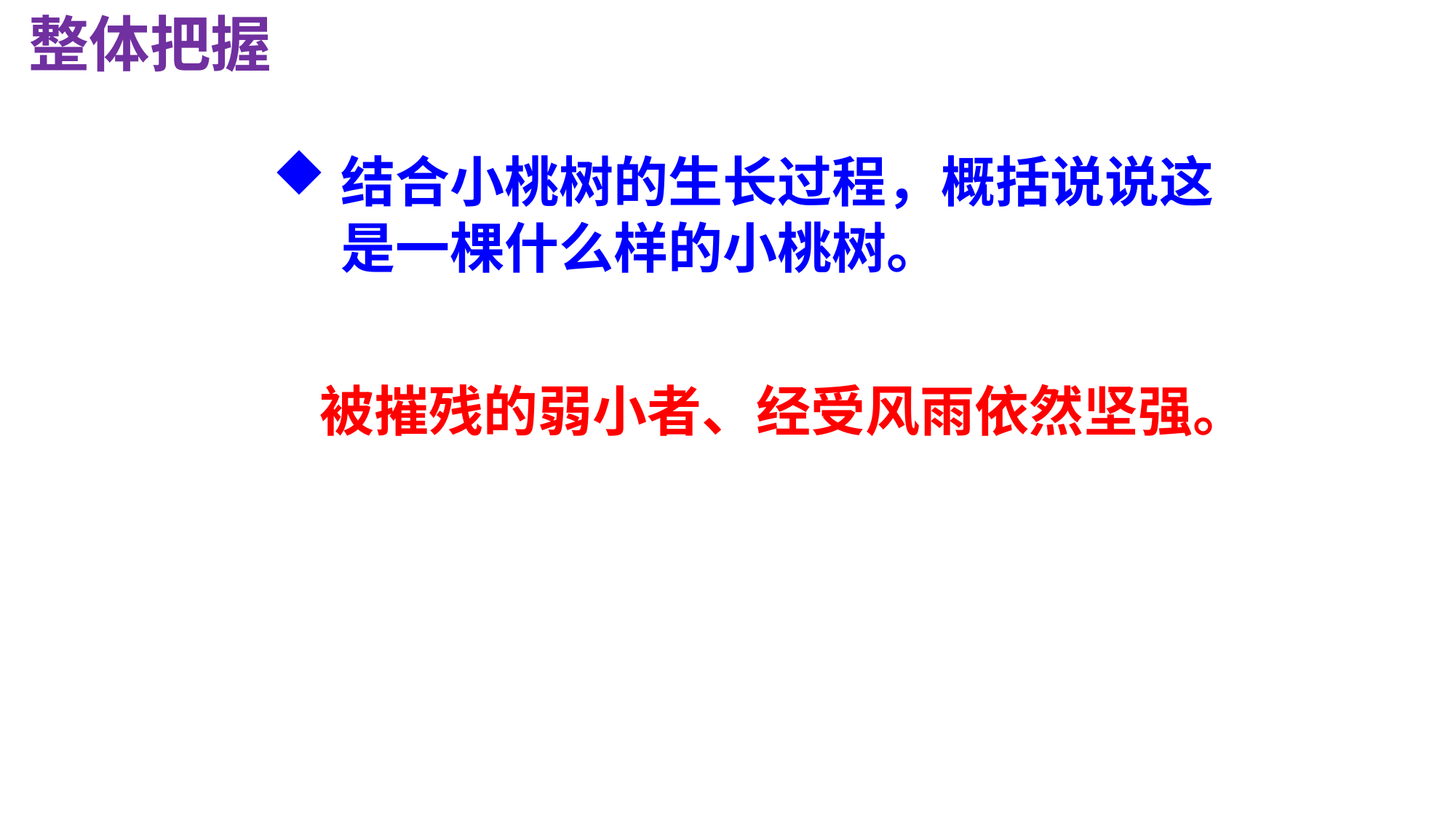

整体把握
结合小桃树的生长过程，概括说说这是一棵什么样的小桃树。
被摧残的弱小者、经受风雨依然坚强。